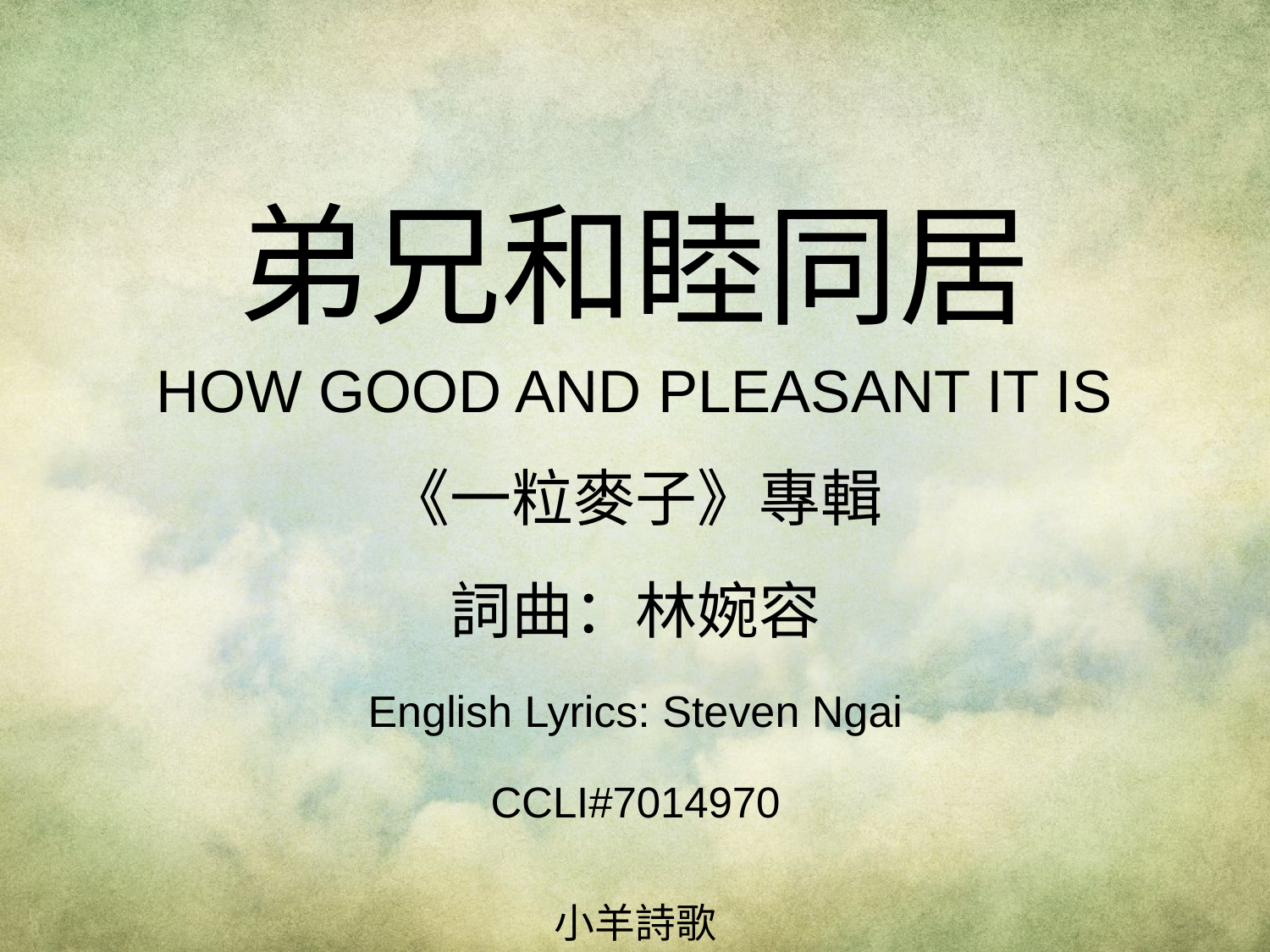

弟兄和睦同居
HOW GOOD AND PLEASANT IT IS

# 《一粒麥子》專輯 詞曲：林婉容 English Lyrics: Steven Ngai CCLI#7014970
小羊詩歌